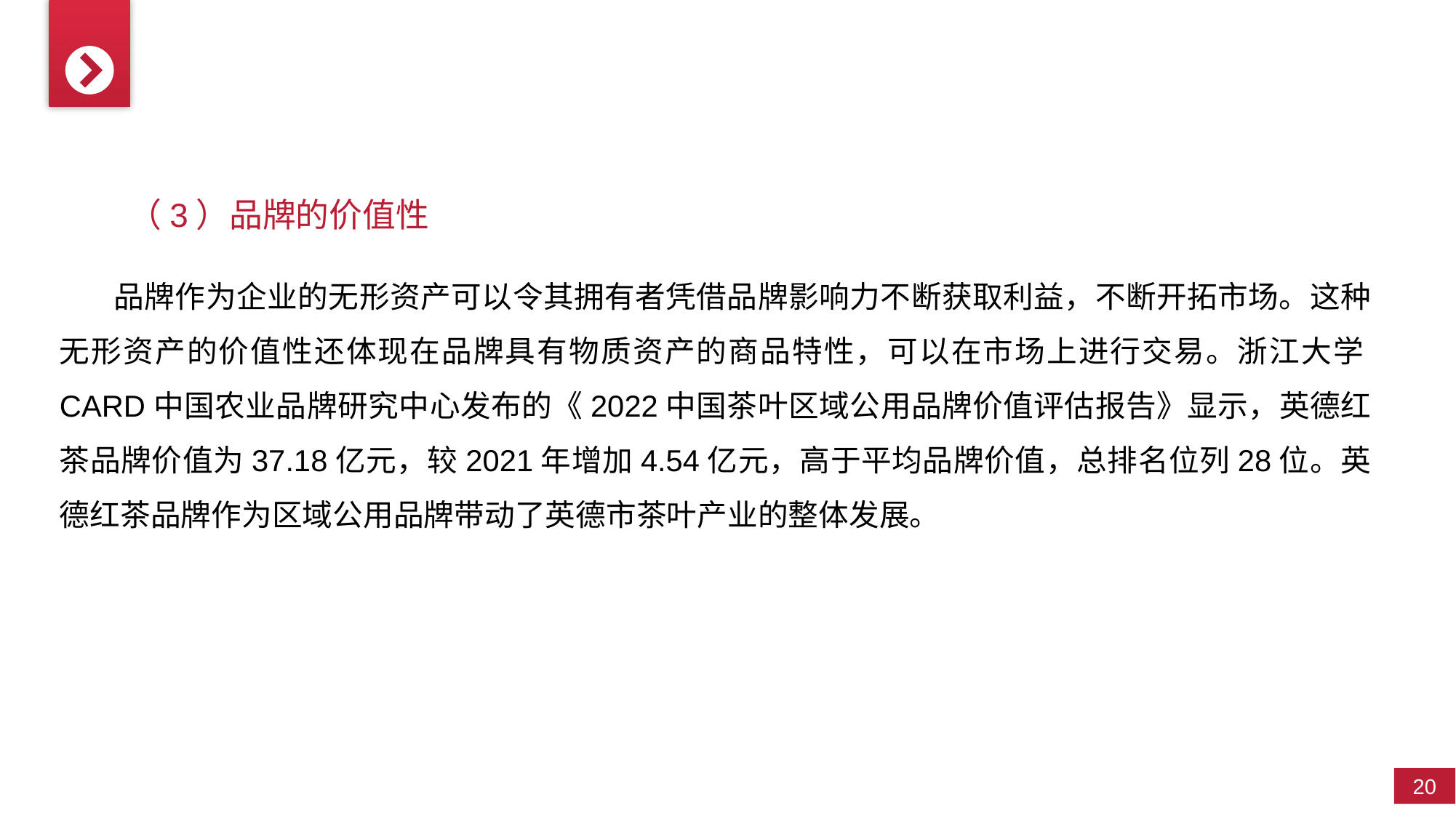

（3）品牌的价值性
品牌作为企业的无形资产可以令其拥有者凭借品牌影响力不断获取利益，不断开拓市场。这种无形资产的价值性还体现在品牌具有物质资产的商品特性，可以在市场上进行交易。浙江大学CARD中国农业品牌研究中心发布的《2022中国茶叶区域公用品牌价值评估报告》显示，英德红茶品牌价值为37.18亿元，较2021年增加4.54亿元，高于平均品牌价值，总排名位列28位。英德红茶品牌作为区域公用品牌带动了英德市茶叶产业的整体发展。